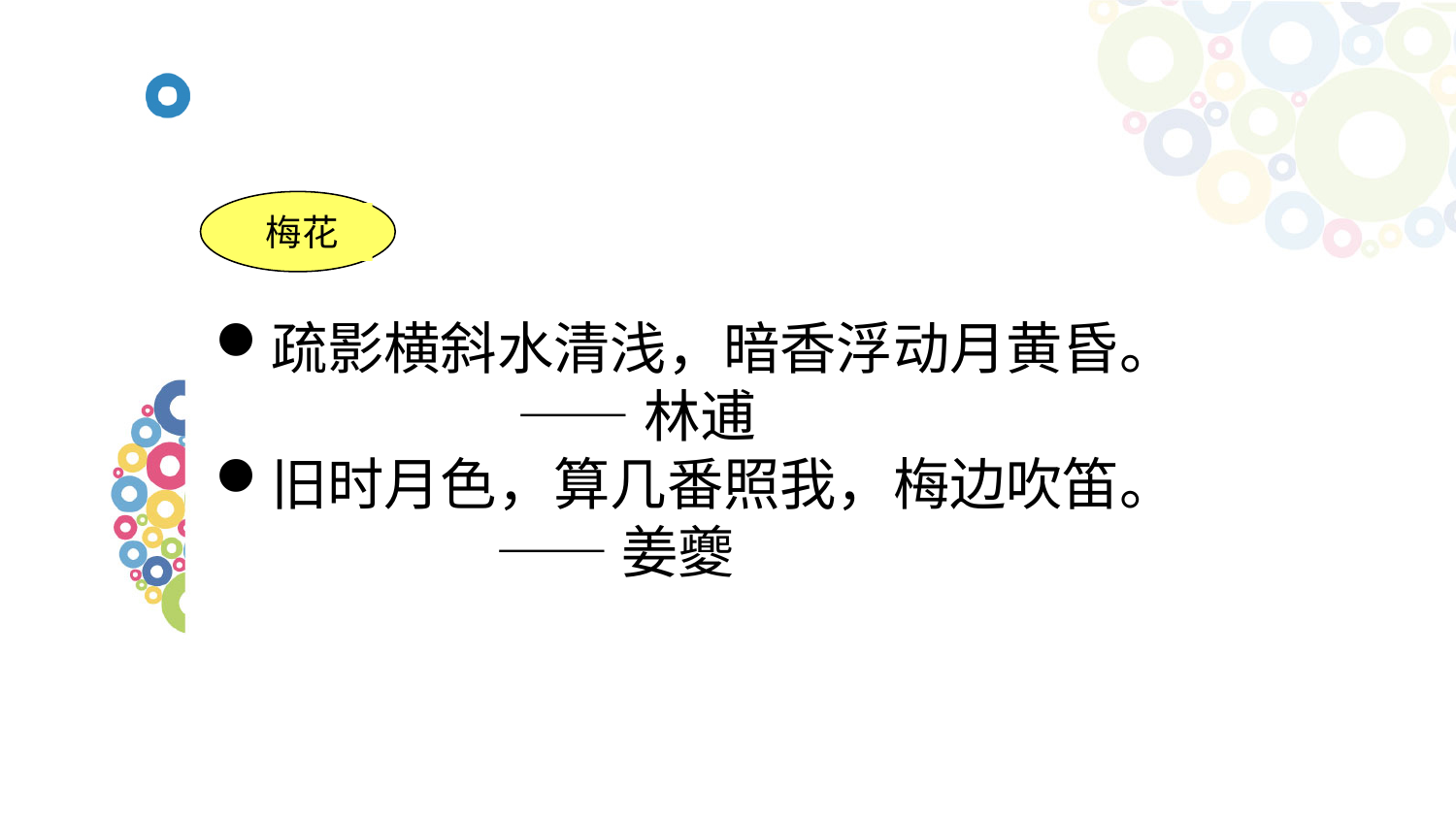

梅花

疏影横斜水清浅，暗香浮动月黄昏。
                        ——林逋
旧时月色，算几番照我，梅边吹笛。
                                  ——姜夔